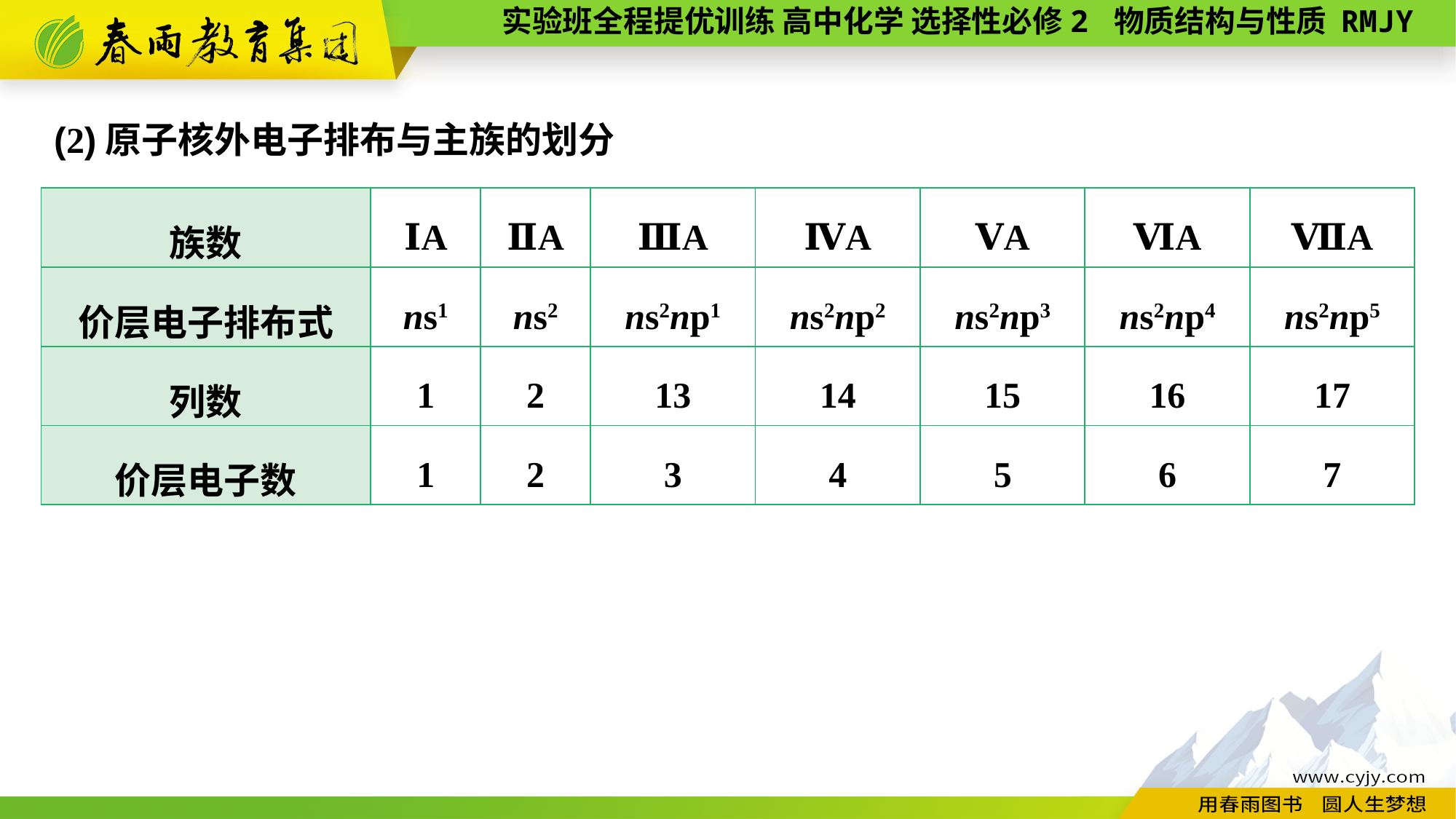

(2)原子核外电子排布与主族的划分
| 族数 | ⅠA | ⅡA | ⅢA | ⅣA | ⅤA | ⅥA | ⅦA |
| --- | --- | --- | --- | --- | --- | --- | --- |
| 价层电子排布式 | ns1 | ns2 | ns2np1 | ns2np2 | ns2np3 | ns2np4 | ns2np5 |
| 列数 | 1 | 2 | 13 | 14 | 15 | 16 | 17 |
| 价层电子数 | 1 | 2 | 3 | 4 | 5 | 6 | 7 |